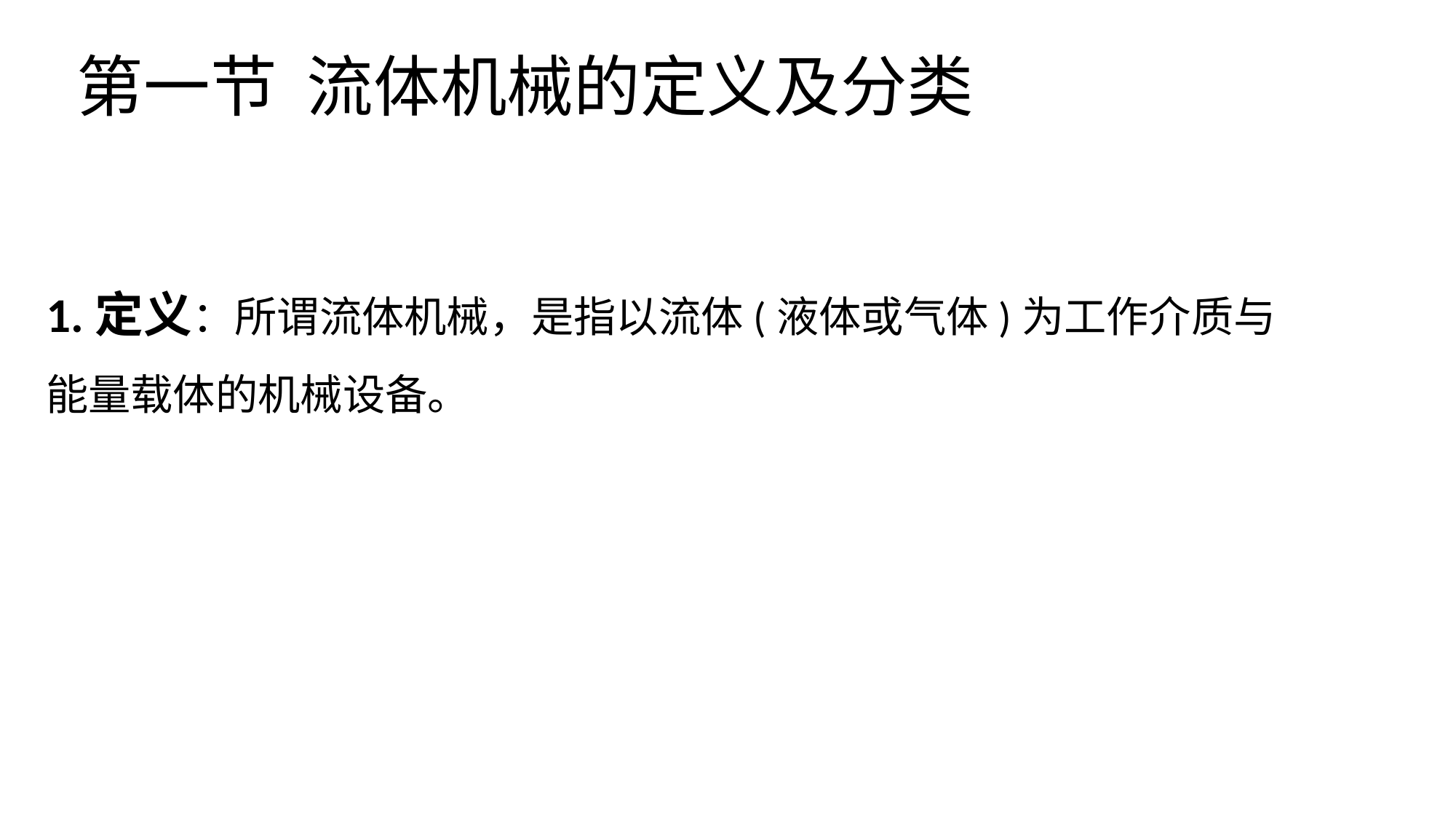

# 第一节  流体机械的定义及分类

1.定义：所谓流体机械，是指以流体(液体或气体)为工作介质与能量载体的机械设备。